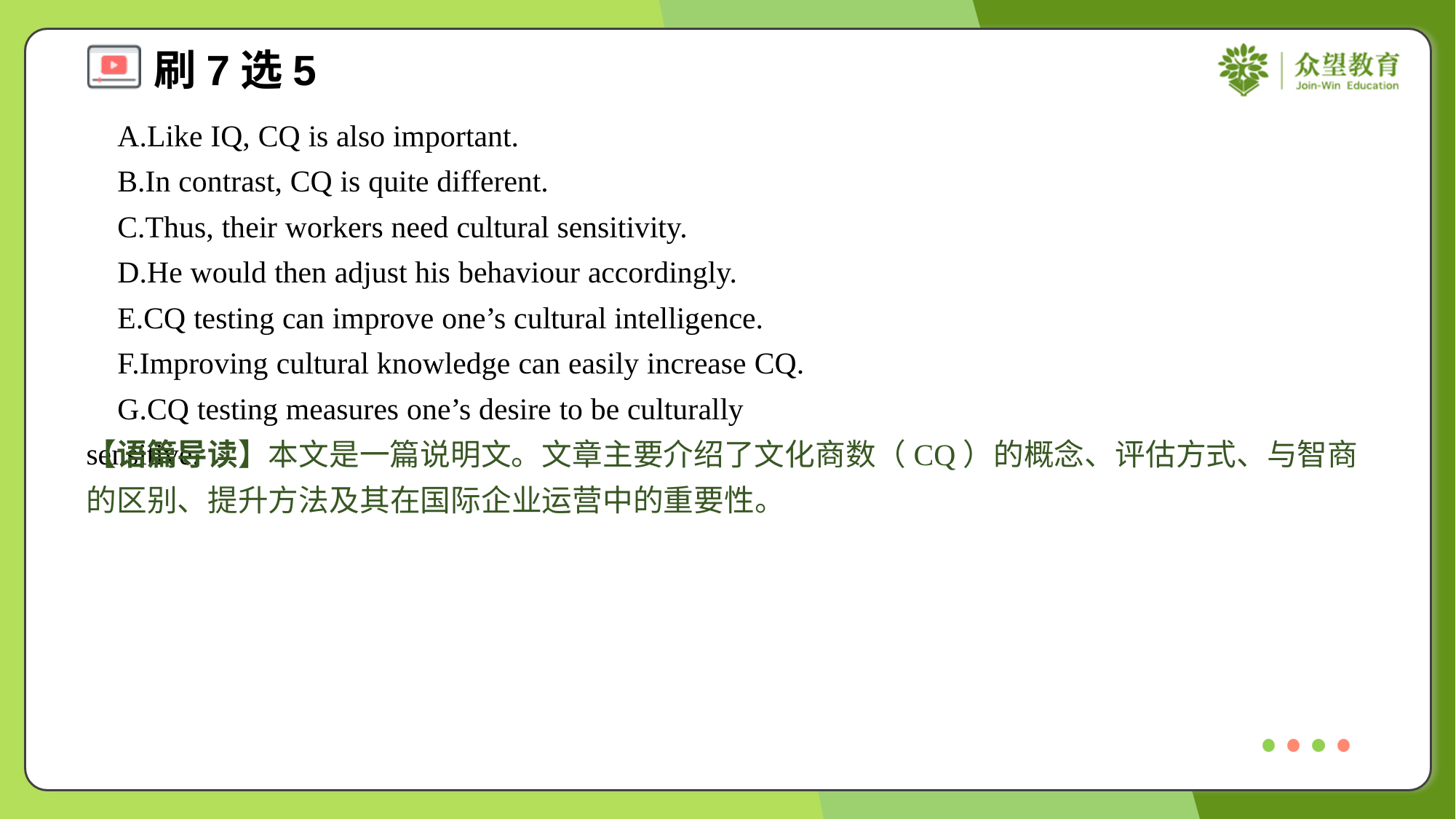

A.Like IQ, CQ is also important.
    B.In contrast, CQ is quite different.
    C.Thus, their workers need cultural sensitivity.
    D.He would then adjust his behaviour accordingly.
    E.CQ testing can improve one’s cultural intelligence.
    F.Improving cultural knowledge can easily increase CQ.
    G.CQ testing measures one’s desire to be culturally sensitive.#7
【语篇导读】本文是一篇说明文。文章主要介绍了文化商数（CQ）的概念、评估方式、与智商的区别、提升方法及其在国际企业运营中的重要性。